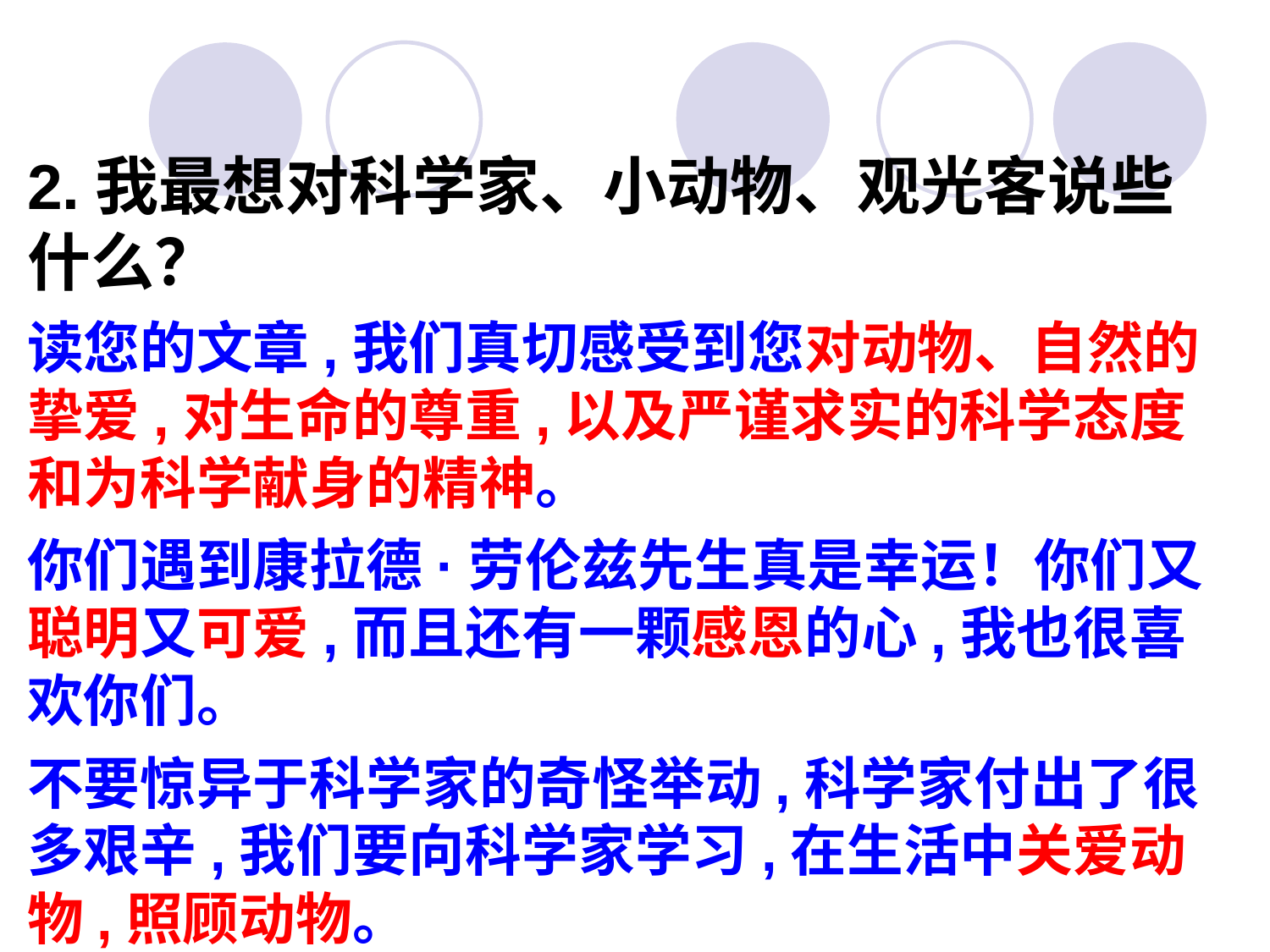

2.我最想对科学家、小动物、观光客说些什么？
读您的文章,我们真切感受到您对动物、自然的挚爱,对生命的尊重,以及严谨求实的科学态度和为科学献身的精神。
你们遇到康拉德·劳伦兹先生真是幸运！你们又聪明又可爱,而且还有一颗感恩的心,我也很喜欢你们。
不要惊异于科学家的奇怪举动,科学家付出了很多艰辛,我们要向科学家学习,在生活中关爱动物,照顾动物。